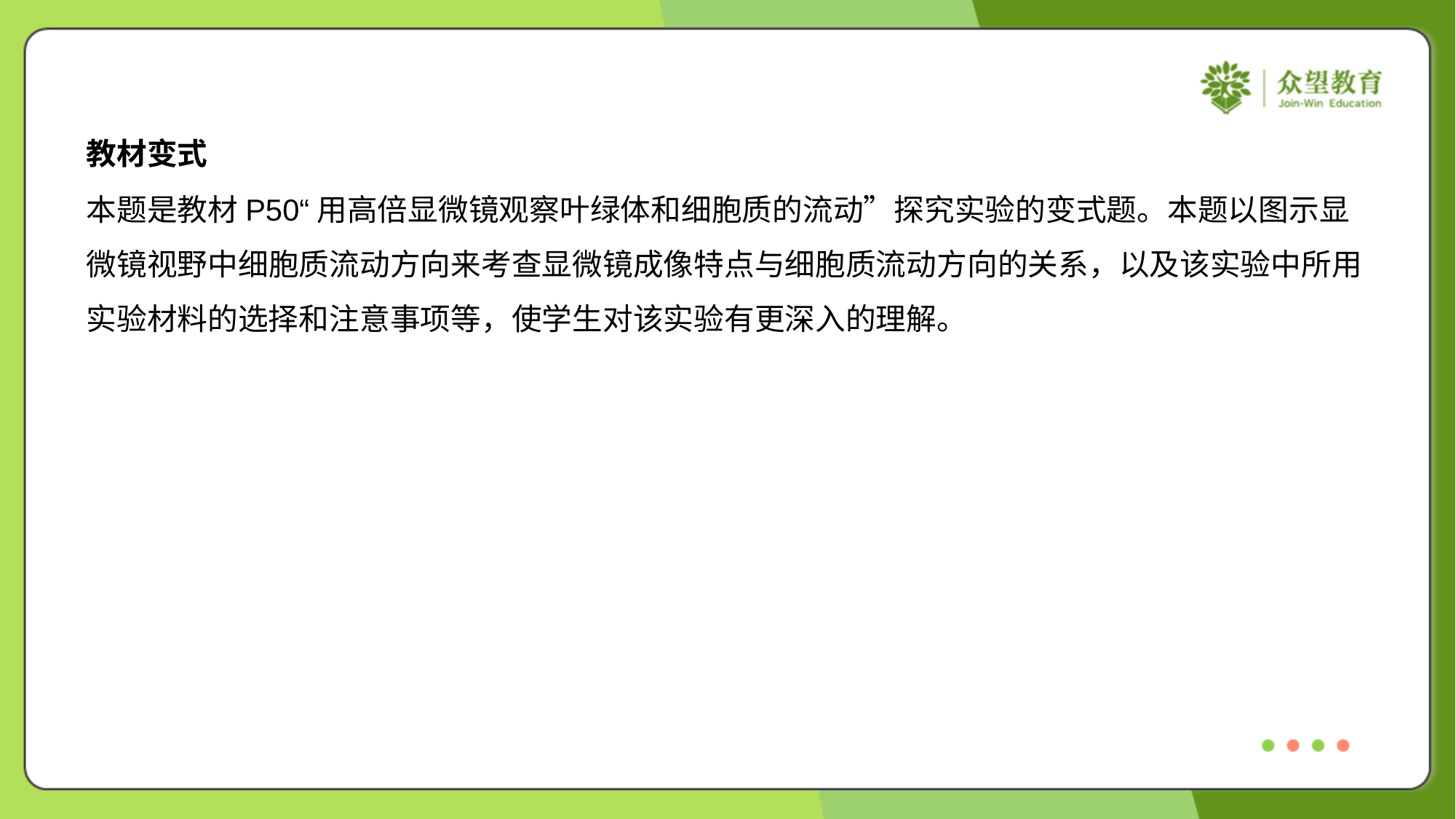

教材变式
本题是教材P50“用高倍显微镜观察叶绿体和细胞质的流动”探究实验的变式题。本题以图示显
微镜视野中细胞质流动方向来考查显微镜成像特点与细胞质流动方向的关系，以及该实验中所用
实验材料的选择和注意事项等，使学生对该实验有更深入的理解。